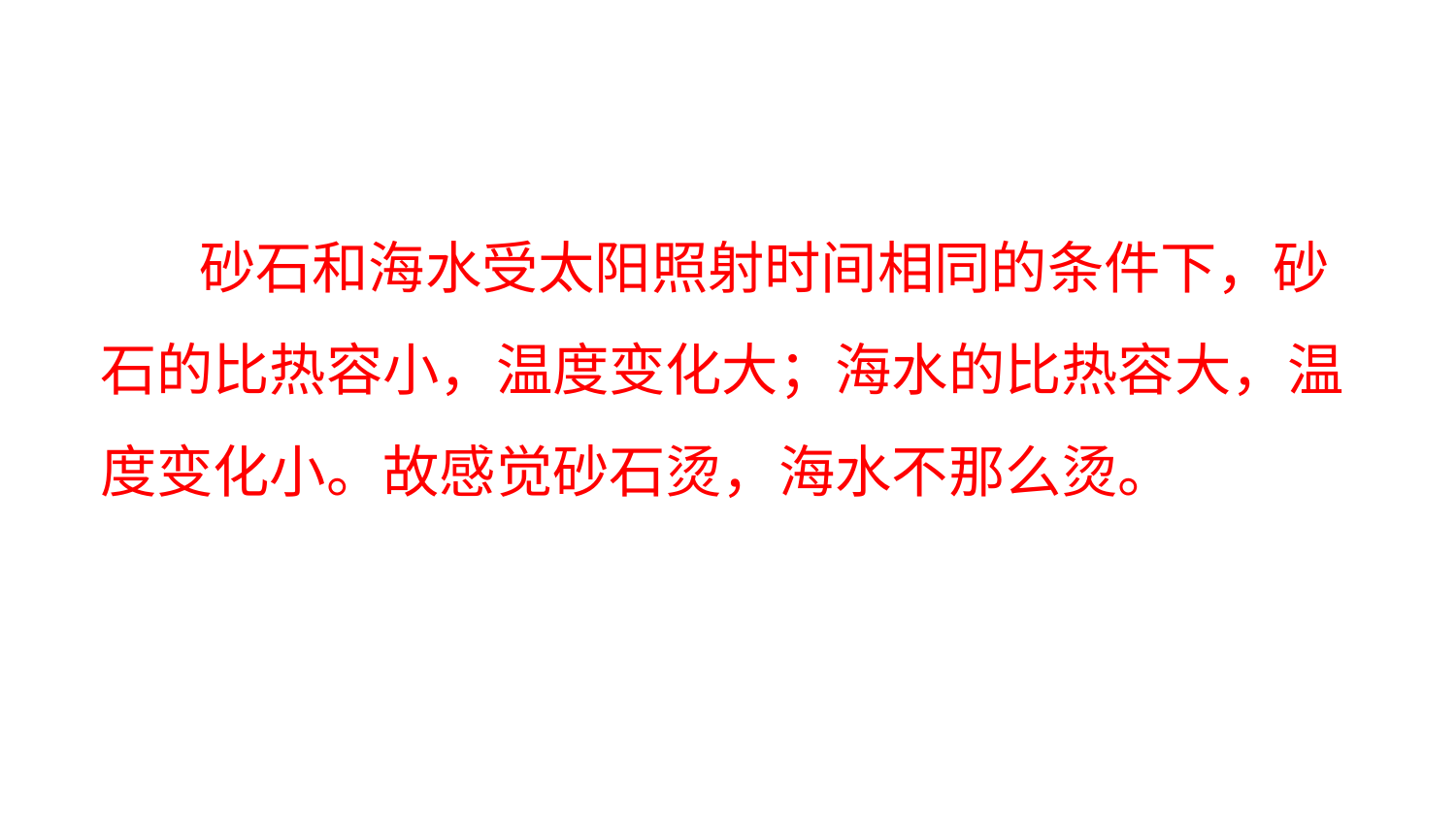

砂石和海水受太阳照射时间相同的条件下，砂石的比热容小，温度变化大；海水的比热容大，温度变化小。故感觉砂石烫，海水不那么烫。